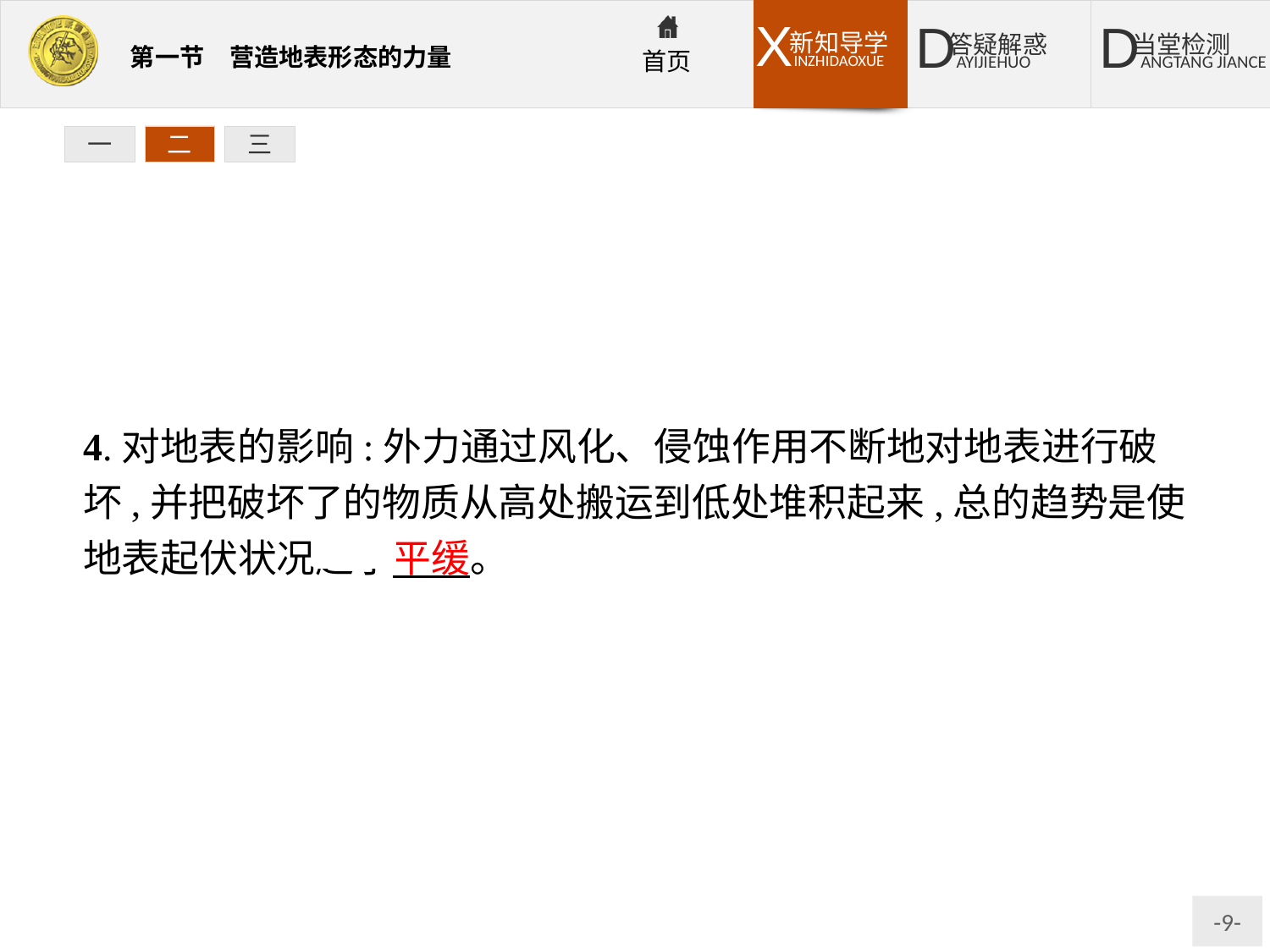

一
二
三
4.对地表的影响:外力通过风化、侵蚀作用不断地对地表进行破坏,并把破坏了的物质从高处搬运到低处堆积起来,总的趋势是使地表起伏状况趋于平缓。